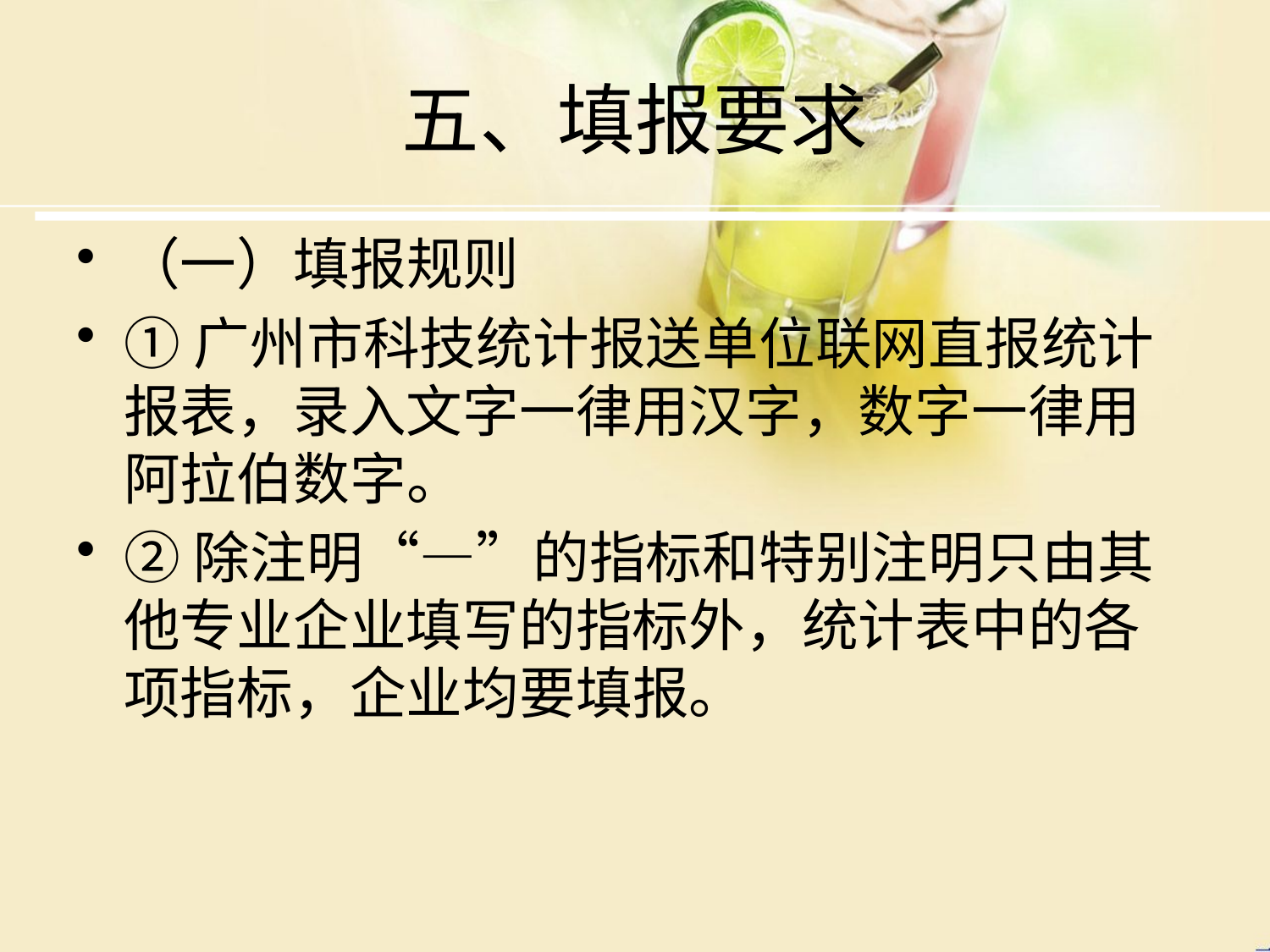

# 五、填报要求
（一）填报规则
①广州市科技统计报送单位联网直报统计报表，录入文字一律用汉字，数字一律用阿拉伯数字。
②除注明“—”的指标和特别注明只由其他专业企业填写的指标外，统计表中的各项指标，企业均要填报。